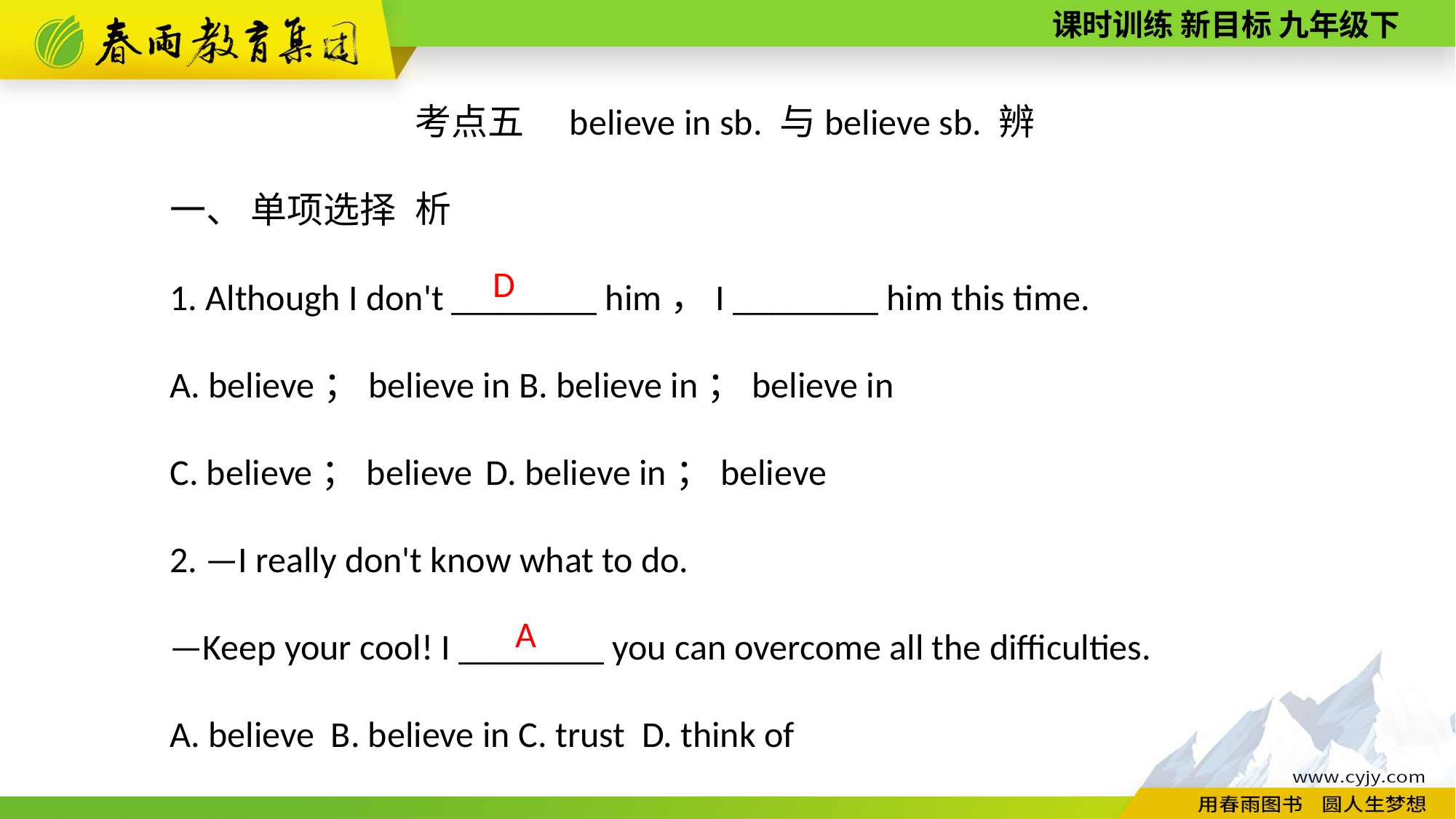

考点五　believe in sb. 与believe sb. 辨析
一、 单项选择
1. Although I don't ________ him，I ________ him this time.
A. believe；believe in  B. believe in；believe in
C. believe；believe   D. believe in；believe
2. —I really don't know what to do.
—Keep your cool! I ________ you can overcome all the difficulties.
A. believe  B. believe in  C. trust  D. think of
D
A